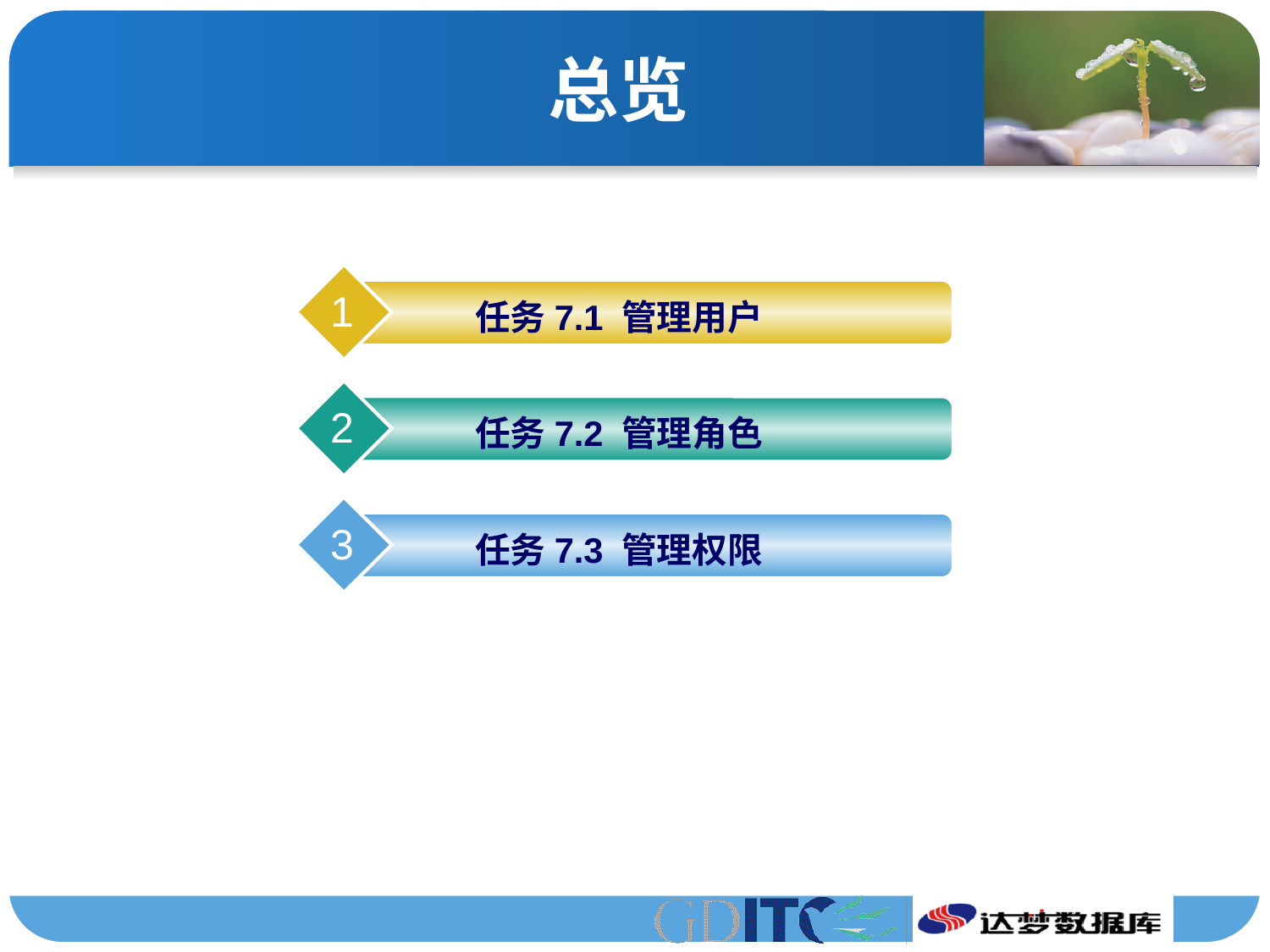

# 总览

1

任务7.1 管理用户

2

任务7.2 管理角色

3

任务7.3 管理权限